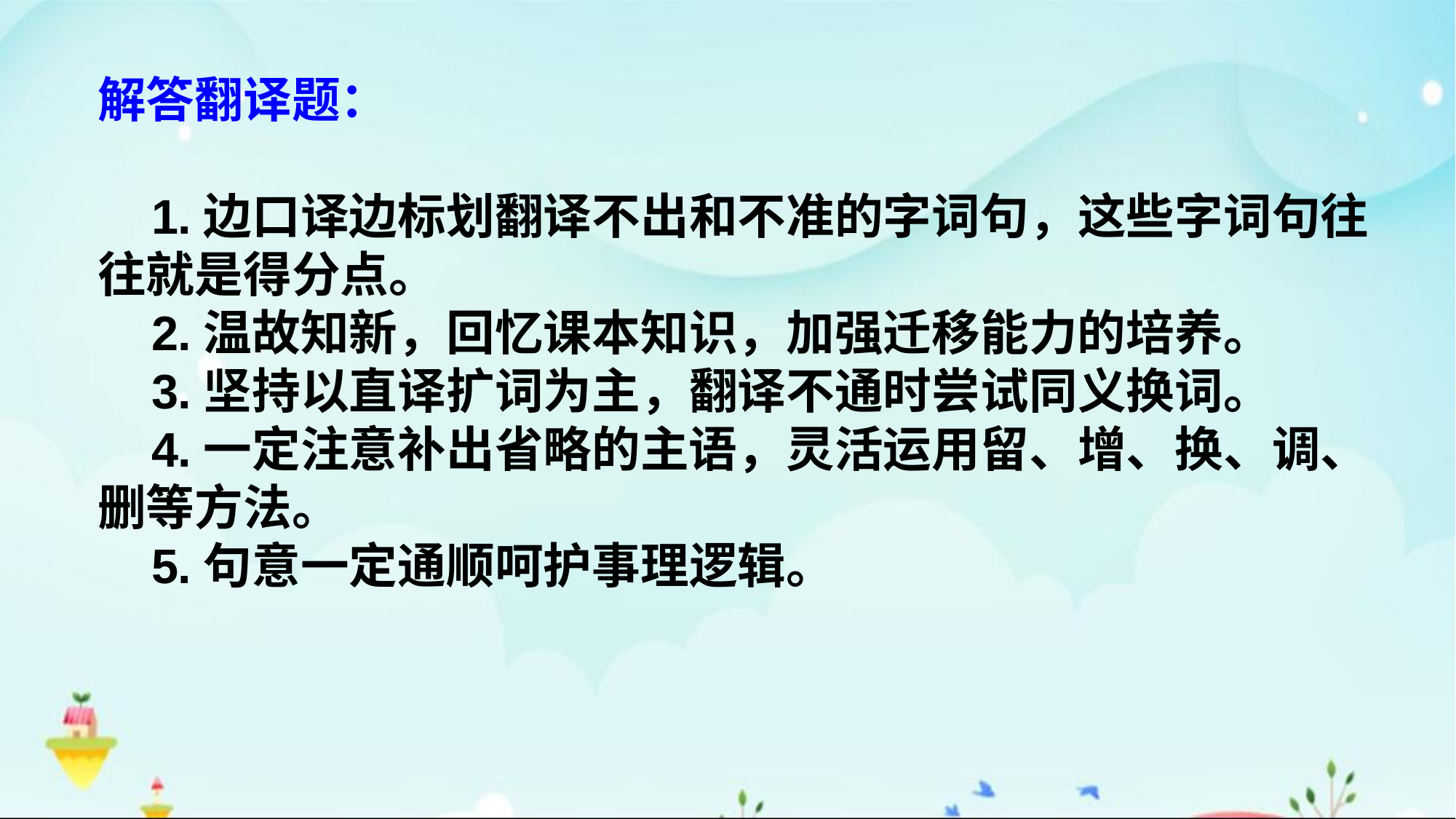

解答翻译题：

    1.边口译边标划翻译不出和不准的字词句，这些字词句往往就是得分点。
    2.温故知新，回忆课本知识，加强迁移能力的培养。
    3.坚持以直译扩词为主，翻译不通时尝试同义换词。
    4.一定注意补出省略的主语，灵活运用留、增、换、调、删等方法。
    5.句意一定通顺呵护事理逻辑。